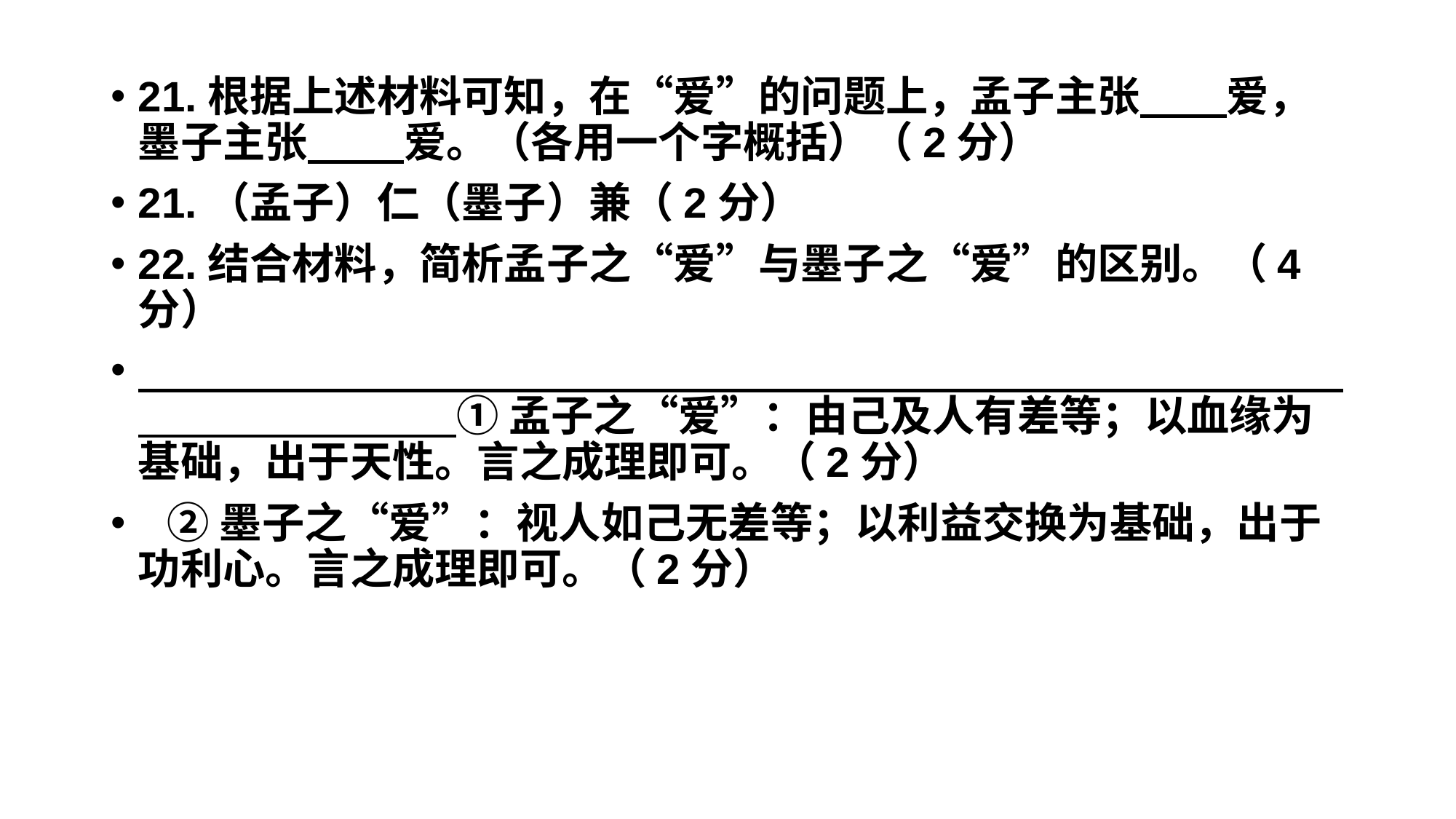

#
21.根据上述材料可知，在“爱”的问题上，孟子主张         爱，墨子主张          爱。（各用一个字概括）（2分）
21.（孟子）仁（墨子）兼（2分）
22.结合材料，简析孟子之“爱”与墨子之“爱”的区别。（4分）
                                                                                                                                                               ①孟子之“爱”：由己及人有差等；以血缘为基础，出于天性。言之成理即可。（2分）
   ②墨子之“爱”：视人如己无差等；以利益交换为基础，出于功利心。言之成理即可。（2分）